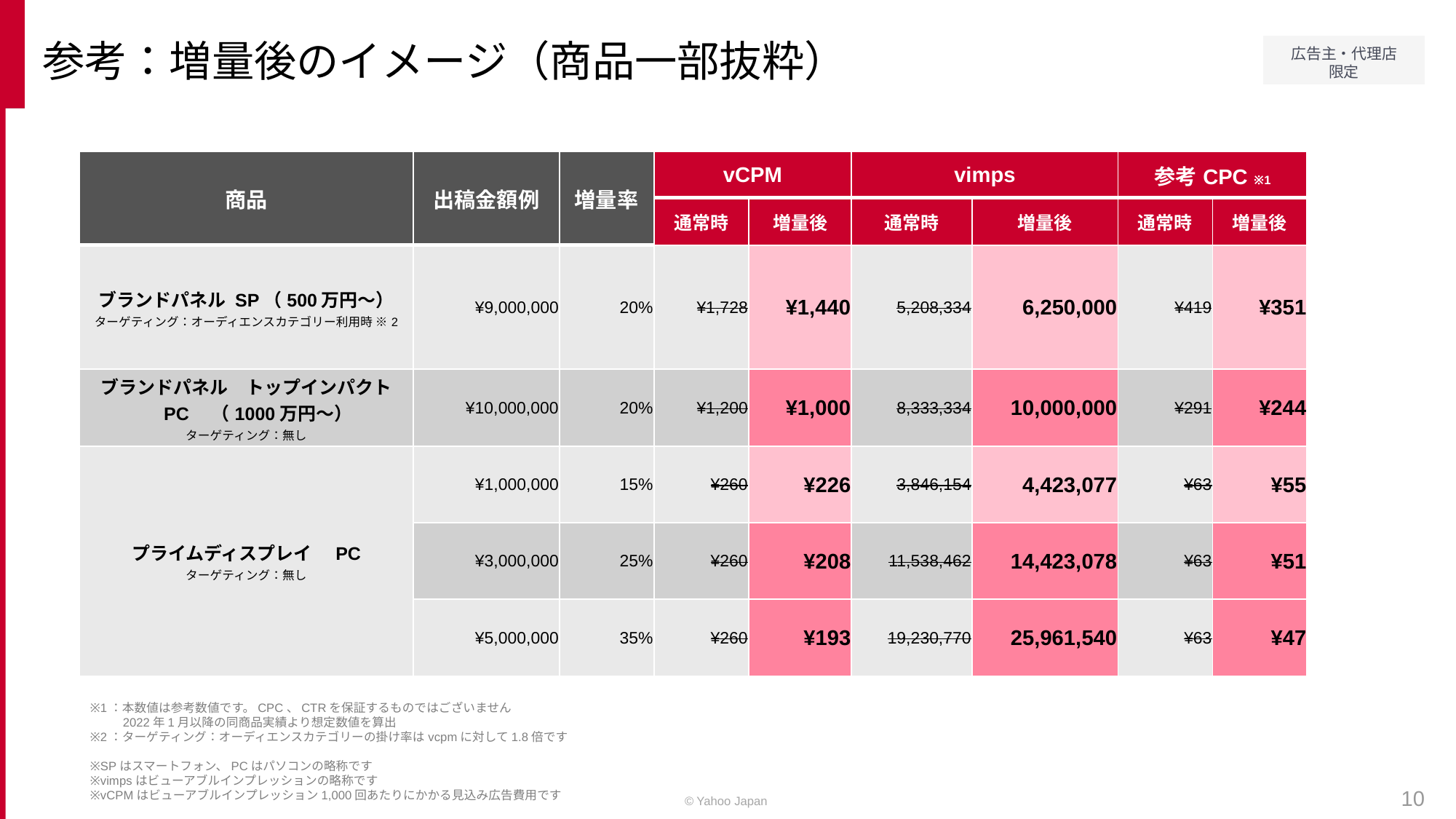

参考：増量後のイメージ（商品一部抜粋）
| 商品 | 出稿金額例 | 増量率 | vCPM |  | vimps |  | 参考CPC ※1 |  |
| --- | --- | --- | --- | --- | --- | --- | --- | --- |
|  |  |  | 通常時 | 増量後 | 通常時 | 増量後 | 通常時 | 増量後 |
| ブランドパネル SP（500万円～） ターゲティング：オーディエンスカテゴリー利用時 ※2 | ¥9,000,000 | 20% | ¥1,728 | ¥1,440 | 5,208,334 | 6,250,000 | ¥419 | ¥351 |
| ブランドパネル　トップインパクト 　PC　（1000万円～） ターゲティング：無し | ¥10,000,000 | 20% | ¥1,200 | ¥1,000 | 8,333,334 | 10,000,000 | ¥291 | ¥244 |
| プライムディスプレイ　PC ターゲティング：無し | ¥1,000,000 | 15% | ¥260 | ¥226 | 3,846,154 | 4,423,077 | ¥63 | ¥55 |
|  | ¥3,000,000 | 25% | ¥260 | ¥208 | 11,538,462 | 14,423,078 | ¥63 | ¥51 |
|  | ¥5,000,000 | 35% | ¥260 | ¥193 | 19,230,770 | 25,961,540 | ¥63 | ¥47 |
※1：本数値は参考数値です。CPC、CTRを保証するものではございません
　　  2022年1月以降の同商品実績より想定数値を算出
※2：ターゲティング：オーディエンスカテゴリーの掛け率はvcpmに対して1.8倍です

※SPはスマートフォン、PCはパソコンの略称です
※vimpsはビューアブルインプレッションの略称です
※vCPMはビューアブルインプレッション1,000回あたりにかかる見込み広告費用です
10